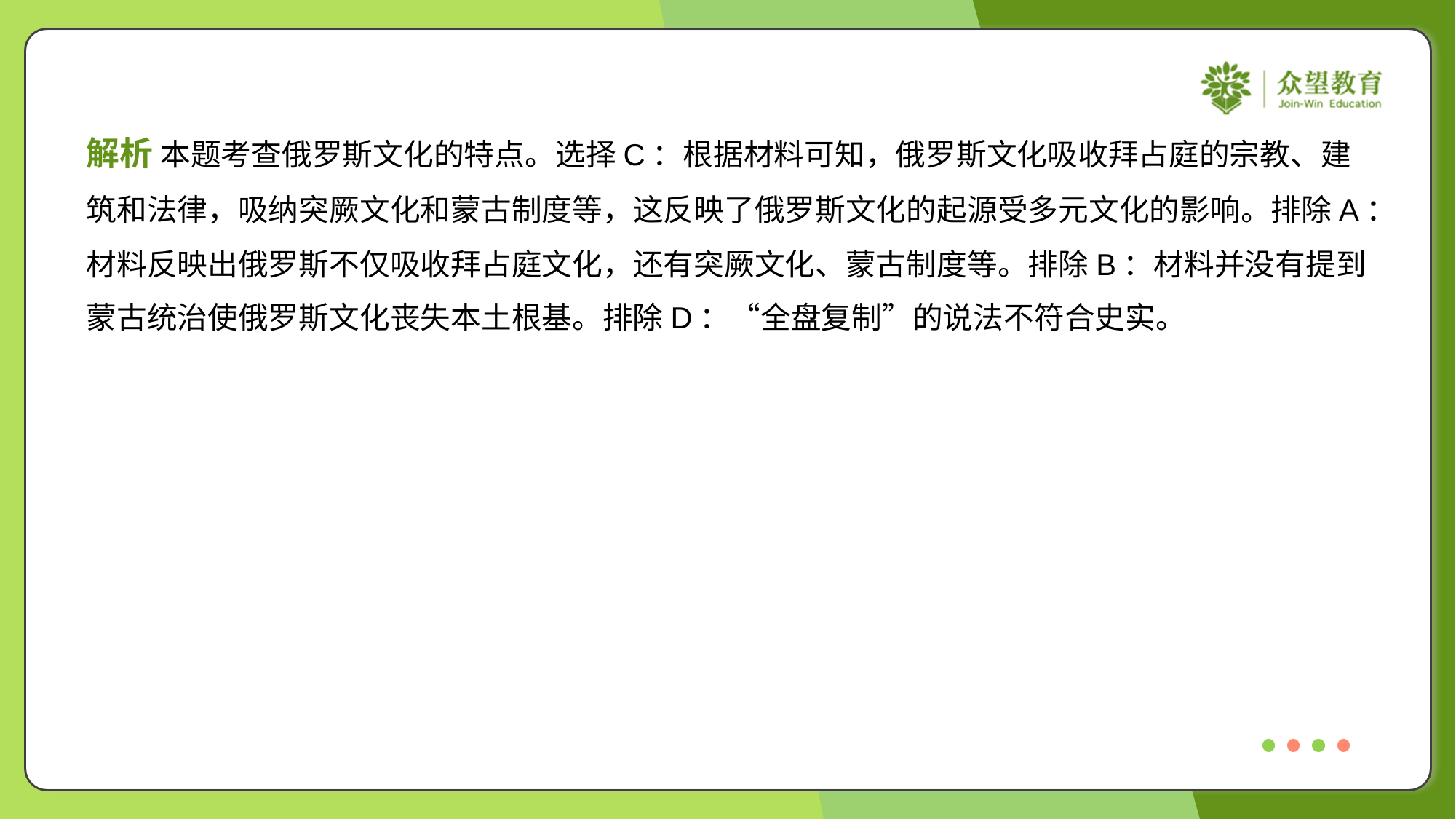

解析 本题考查俄罗斯文化的特点。选择C：根据材料可知，俄罗斯文化吸收拜占庭的宗教、建
筑和法律，吸纳突厥文化和蒙古制度等，这反映了俄罗斯文化的起源受多元文化的影响。排除A：
材料反映出俄罗斯不仅吸收拜占庭文化，还有突厥文化、蒙古制度等。排除B：材料并没有提到
蒙古统治使俄罗斯文化丧失本土根基。排除D：“全盘复制”的说法不符合史实。